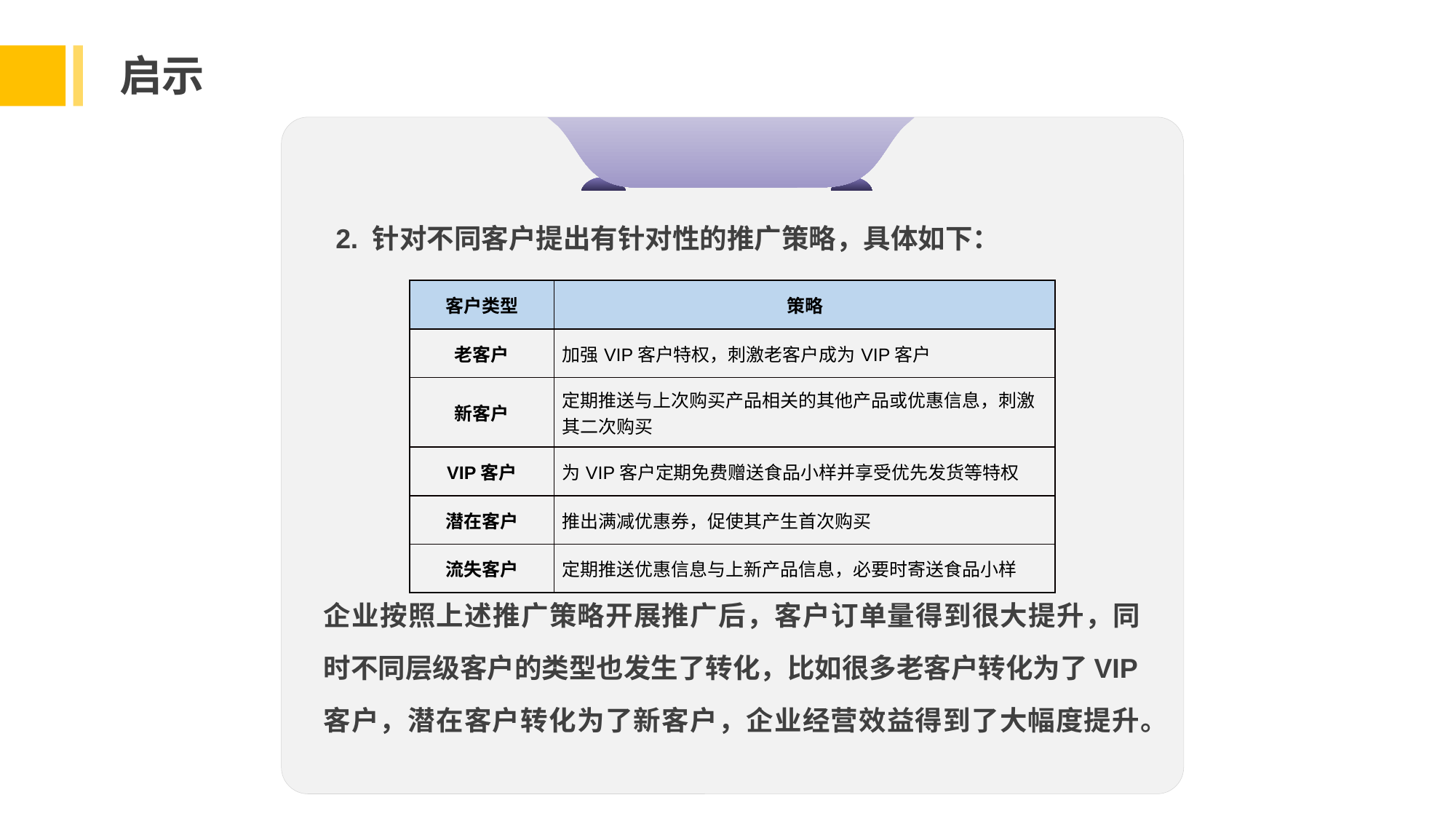

启示

企业按照上述推广策略开展推广后，客户订单量得到很大提升，同时不同层级客户的类型也发生了转化，比如很多老客户转化为了VIP客户，潜在客户转化为了新客户，企业经营效益得到了大幅度提升。

2. 针对不同客户提出有针对性的推广策略，具体如下：
| 客户类型 | 策略 |
| --- | --- |
| 老客户 | 加强VIP客户特权，刺激老客户成为VIP客户 |
| 新客户 | 定期推送与上次购买产品相关的其他产品或优惠信息，刺激其二次购买 |
| VIP客户 | 为VIP客户定期免费赠送食品小样并享受优先发货等特权 |
| 潜在客户 | 推出满减优惠券，促使其产生首次购买 |
| 流失客户 | 定期推送优惠信息与上新产品信息，必要时寄送食品小样 |